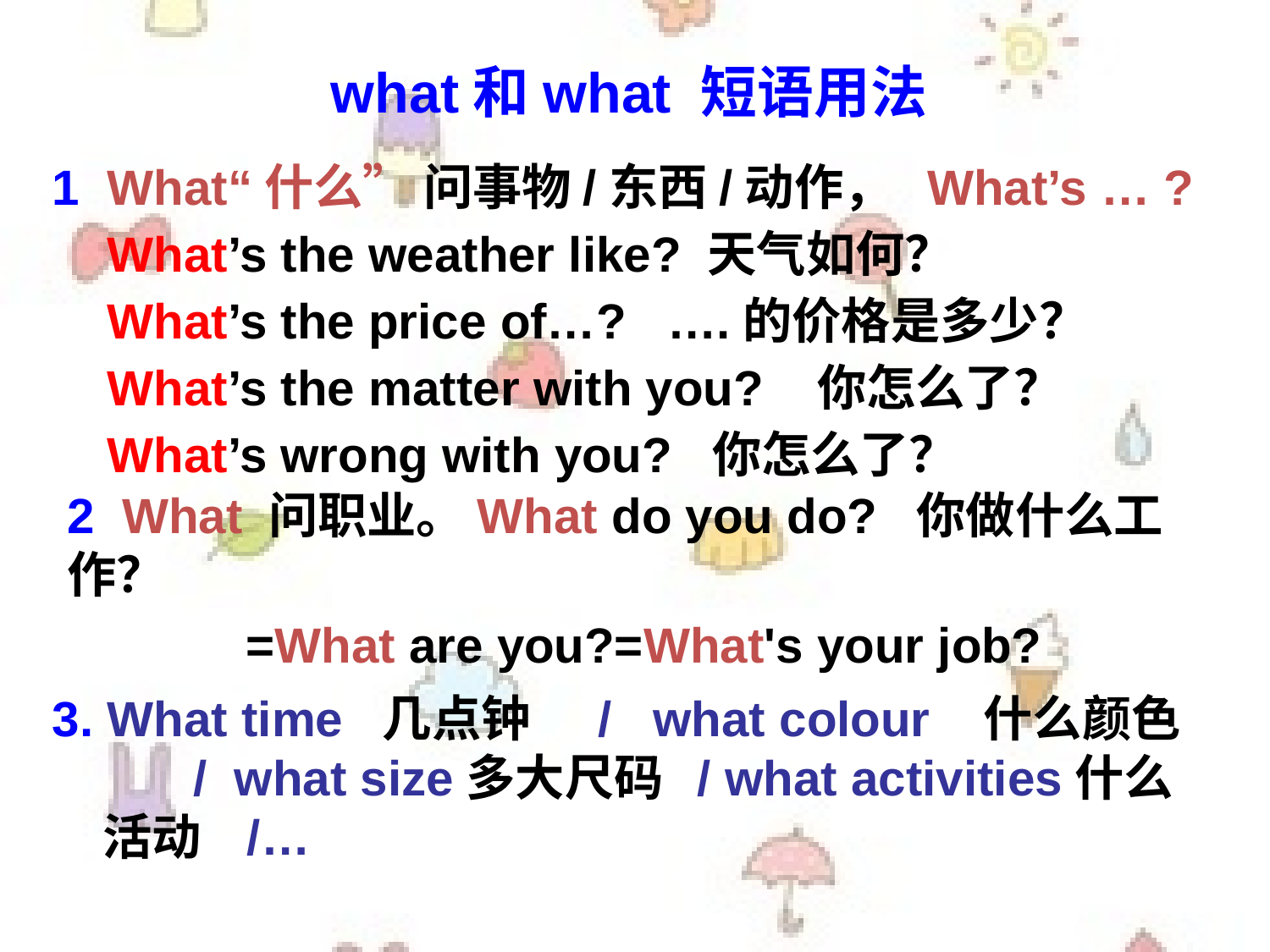

what和what 短语用法
1  What“什么” 问事物/东西/动作，  What’s … ?
    What’s the weather like? 天气如何？
    What’s the price of…?   ….的价格是多少？
    What’s the matter with you?   你怎么了？
    What’s wrong with you?  你怎么了？
2  What 问职业。What do you do?  你做什么工作？
             =What are you?=What's your job?
3. What time  几点钟     /   what colour   什么颜色        /  what size多大尺码  / what activities什么活动   /…